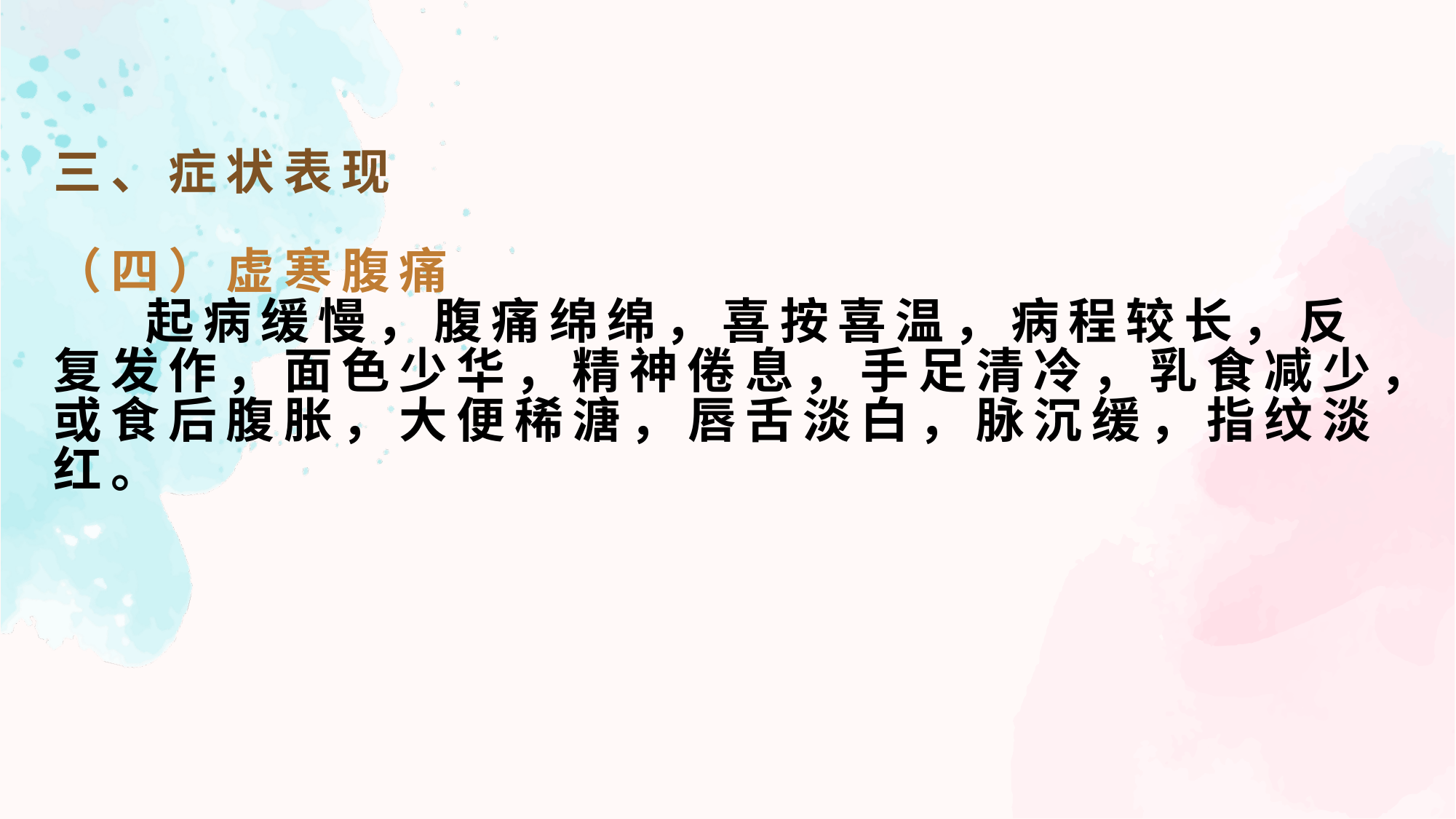

三、症状表现

（四）虚寒腹痛
    起病缓慢，腹痛绵绵，喜按喜温，病程较长，反复发作，面色少华，精神倦息，手足清冷，乳食减少，或食后腹胀，大便稀溏，唇舌淡白，脉沉缓，指纹淡红。